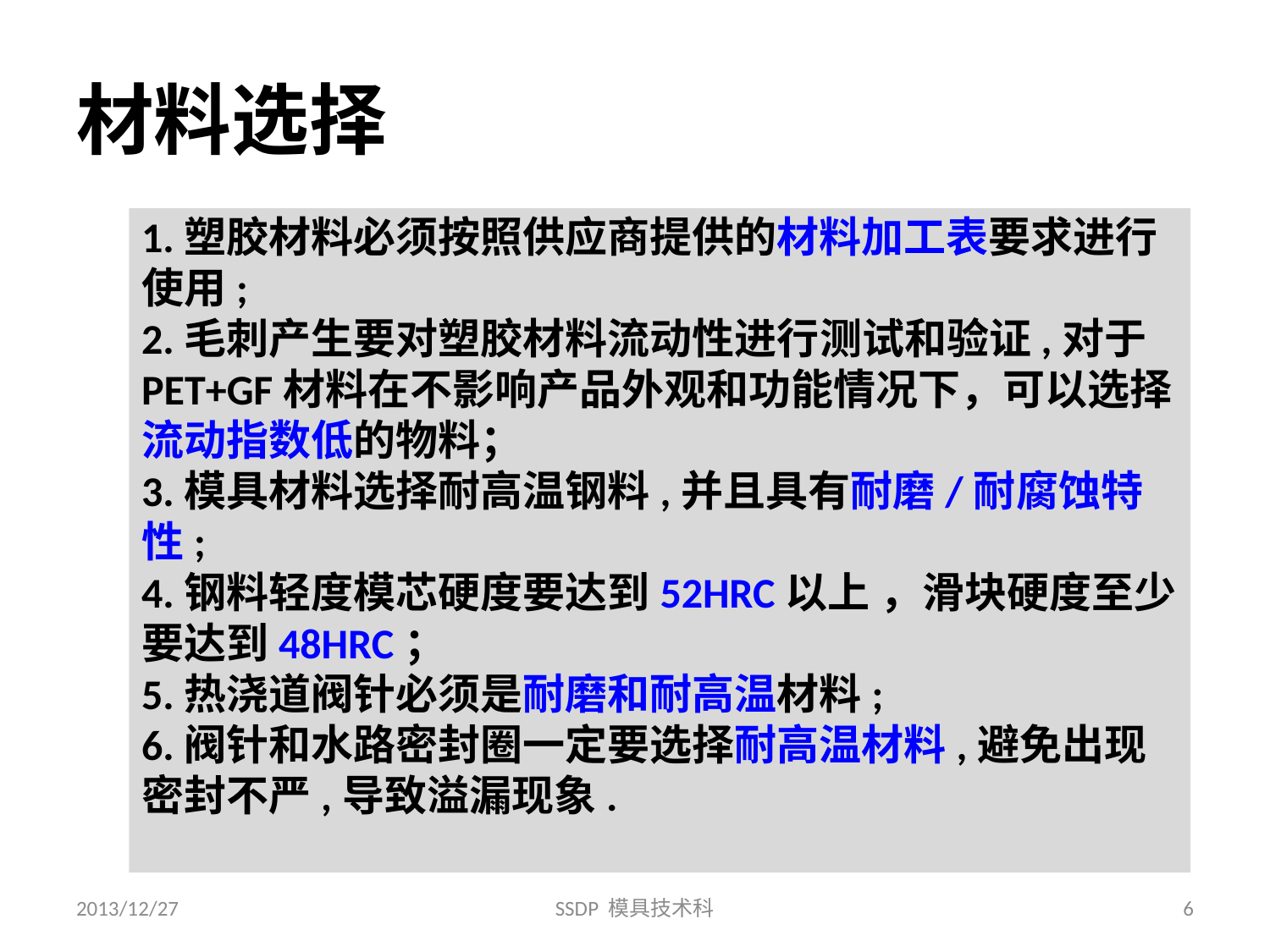

# 材料选择
1.塑胶材料必须按照供应商提供的材料加工表要求进行使用;
2.毛刺产生要对塑胶材料流动性进行测试和验证,对于PET+GF材料在不影响产品外观和功能情况下，可以选择流动指数低的物料；
3.模具材料选择耐高温钢料,并且具有耐磨/耐腐蚀特性;
4.钢料轻度模芯硬度要达到52HRC以上 ，滑块硬度至少要达到48HRC；
5.热浇道阀针必须是耐磨和耐高温材料;
6.阀针和水路密封圈一定要选择耐高温材料,避免出现密封不严,导致溢漏现象.

2013/12/27
SSDP 模具技术科
6